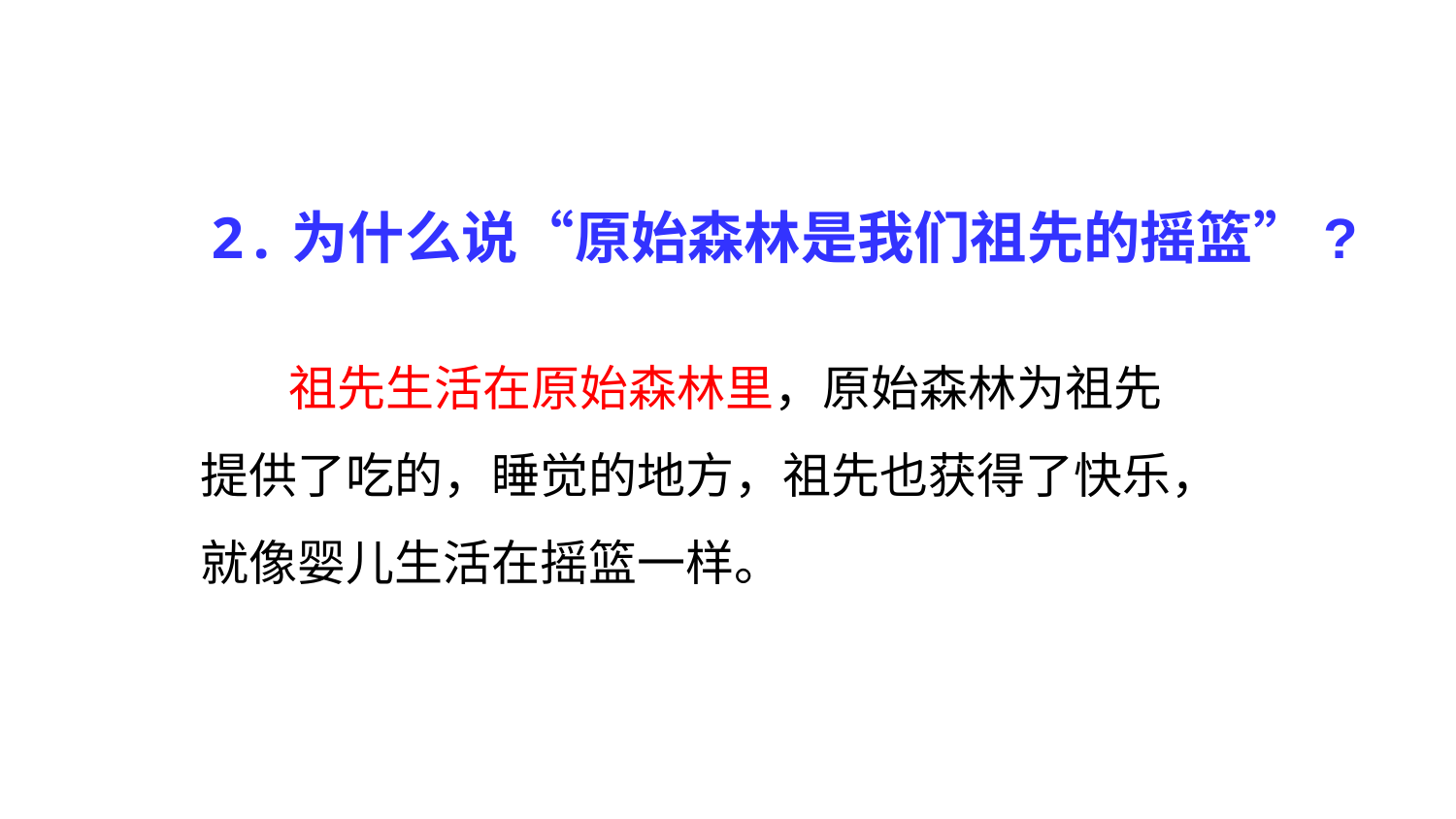

2.为什么说“原始森林是我们祖先的摇篮”?
       祖先生活在原始森林里，原始森林为祖先提供了吃的，睡觉的地方，祖先也获得了快乐，就像婴儿生活在摇篮一样。